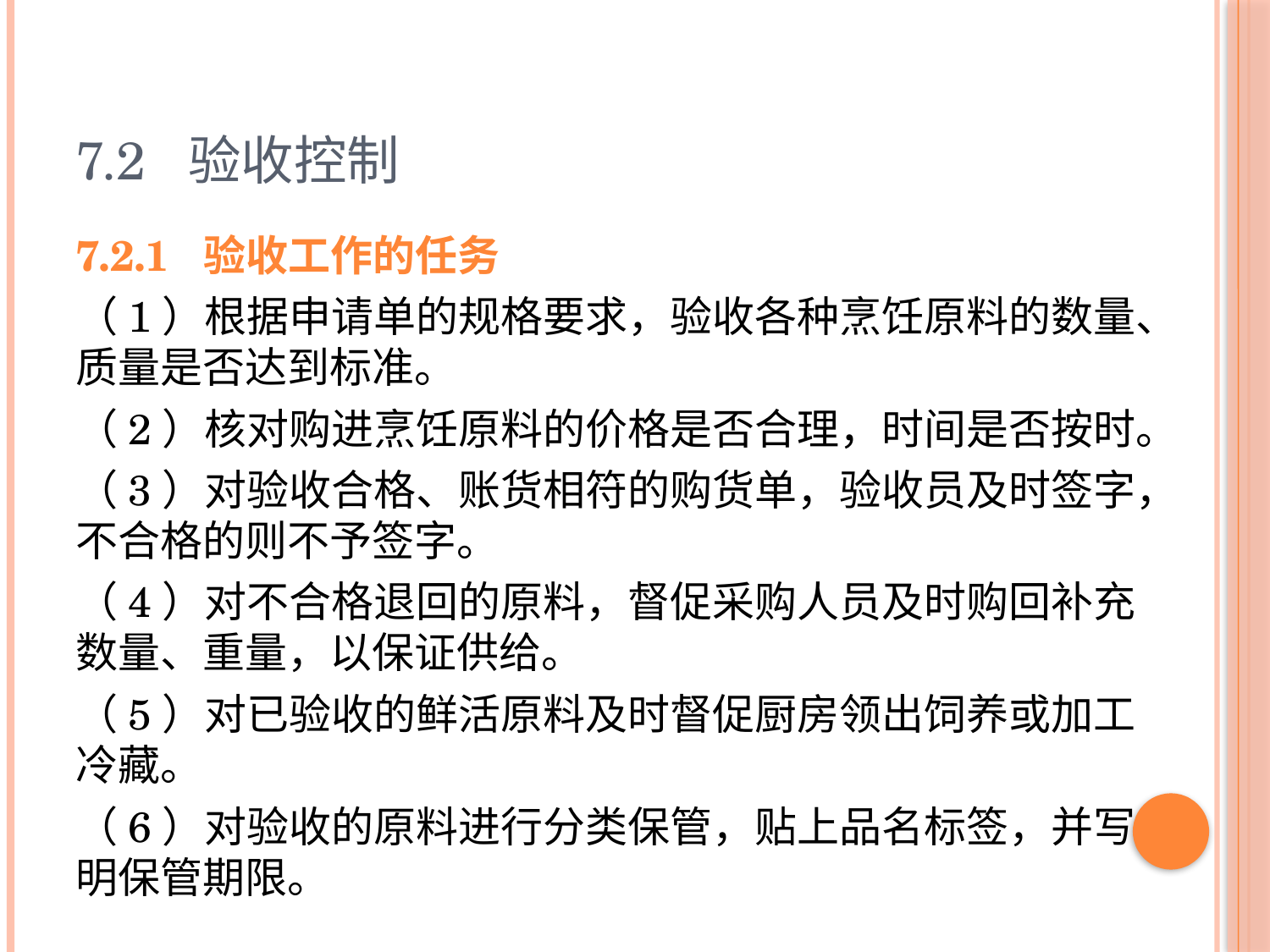

# 7.2  验收控制
7.2.1  验收工作的任务
（1）根据申请单的规格要求，验收各种烹饪原料的数量、质量是否达到标准。
（2）核对购进烹饪原料的价格是否合理，时间是否按时。
（3）对验收合格、账货相符的购货单，验收员及时签字，不合格的则不予签字。
（4）对不合格退回的原料，督促采购人员及时购回补充数量、重量，以保证供给。
（5）对已验收的鲜活原料及时督促厨房领出饲养或加工冷藏。
（6）对验收的原料进行分类保管，贴上品名标签，并写明保管期限。